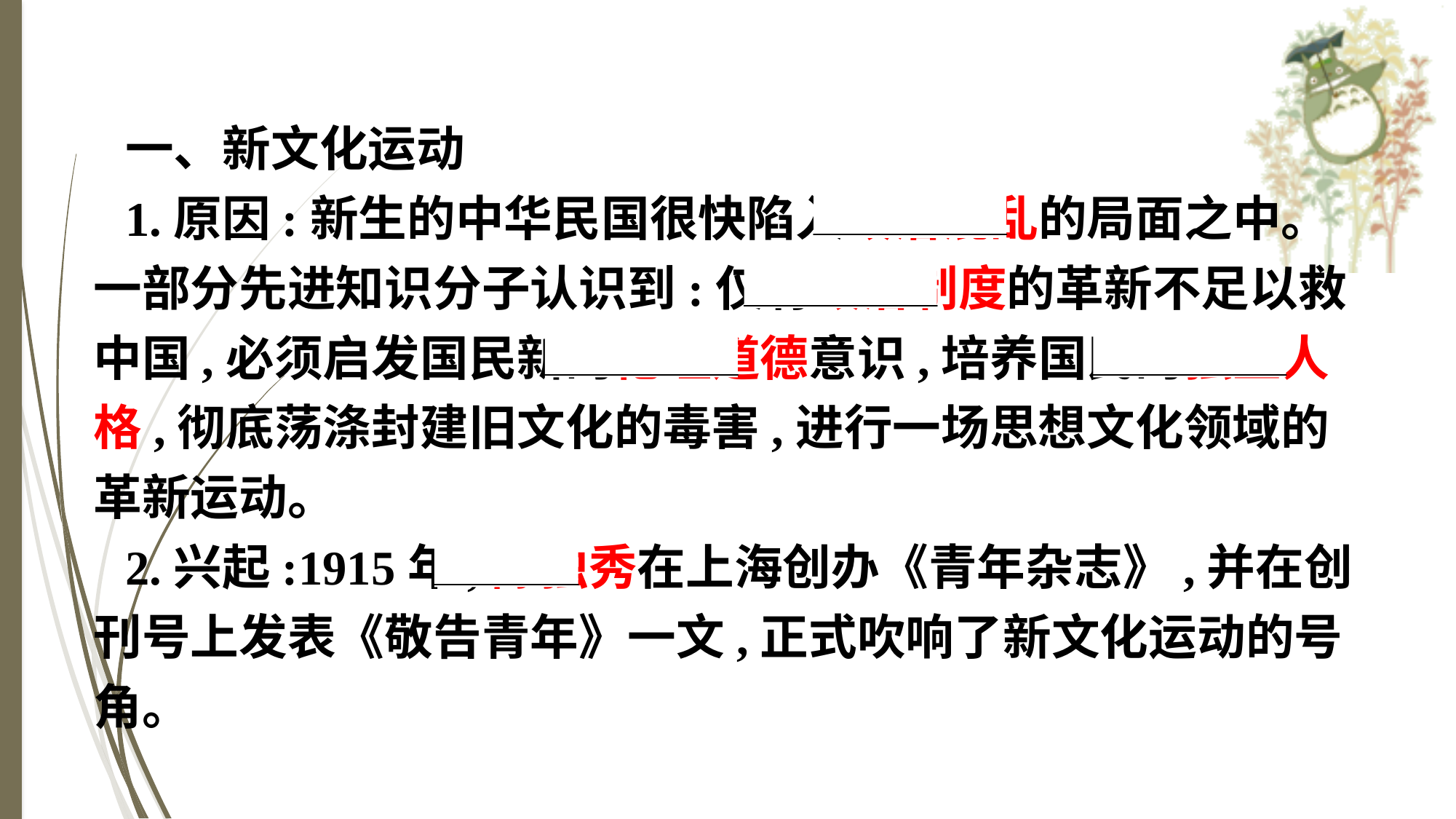

一、新文化运动
1.原因:新生的中华民国很快陷入政治混乱的局面之中。一部分先进知识分子认识到:仅有政治制度的革新不足以救中国,必须启发国民新的伦理道德意识,培养国民的独立人格,彻底荡涤封建旧文化的毒害,进行一场思想文化领域的革新运动。
2.兴起:1915年,陈独秀在上海创办《青年杂志》,并在创刊号上发表《敬告青年》一文,正式吹响了新文化运动的号角。